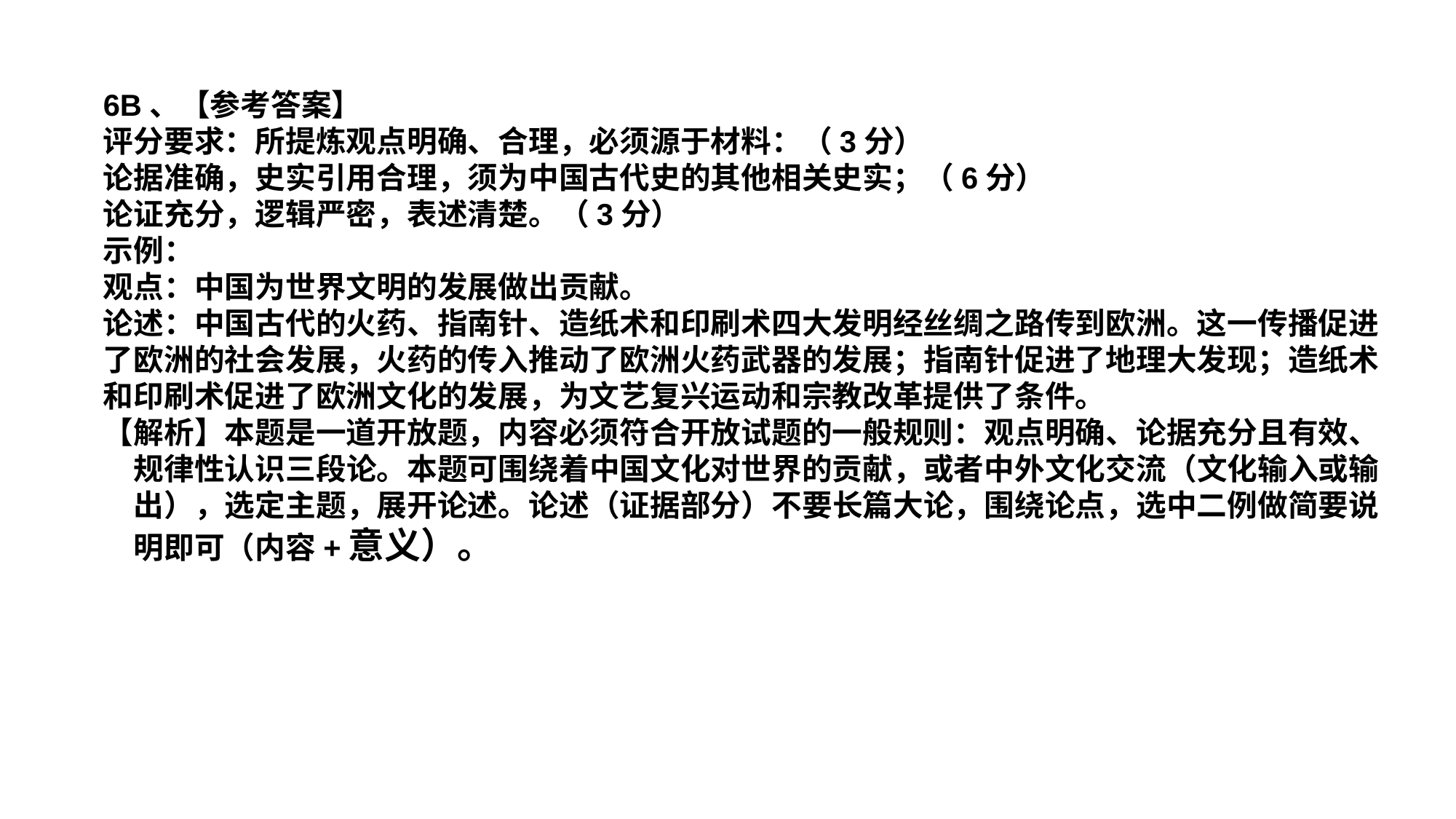

6B、【参考答案】评分要求：所提炼观点明确、合理，必须源于材料：（3分）论据准确，史实引用合理，须为中国古代史的其他相关史实；（6分）论证充分，逻辑严密，表述清楚。（3分）示例：观点：中国为世界文明的发展做出贡献。论述：中国古代的火药、指南针、造纸术和印刷术四大发明经丝绸之路传到欧洲。这一传播促进了欧洲的社会发展，火药的传入推动了欧洲火药武器的发展；指南针促进了地理大发现；造纸术和印刷术促进了欧洲文化的发展，为文艺复兴运动和宗教改革提供了条件。【解析】本题是一道开放题，内容必须符合开放试题的一般规则：观点明确、论据充分且有效、规律性认识三段论。本题可围绕着中国文化对世界的贡献，或者中外文化交流（文化输入或输出），选定主题，展开论述。论述（证据部分）不要长篇大论，围绕论点，选中二例做简要说明即可（内容+意义）。